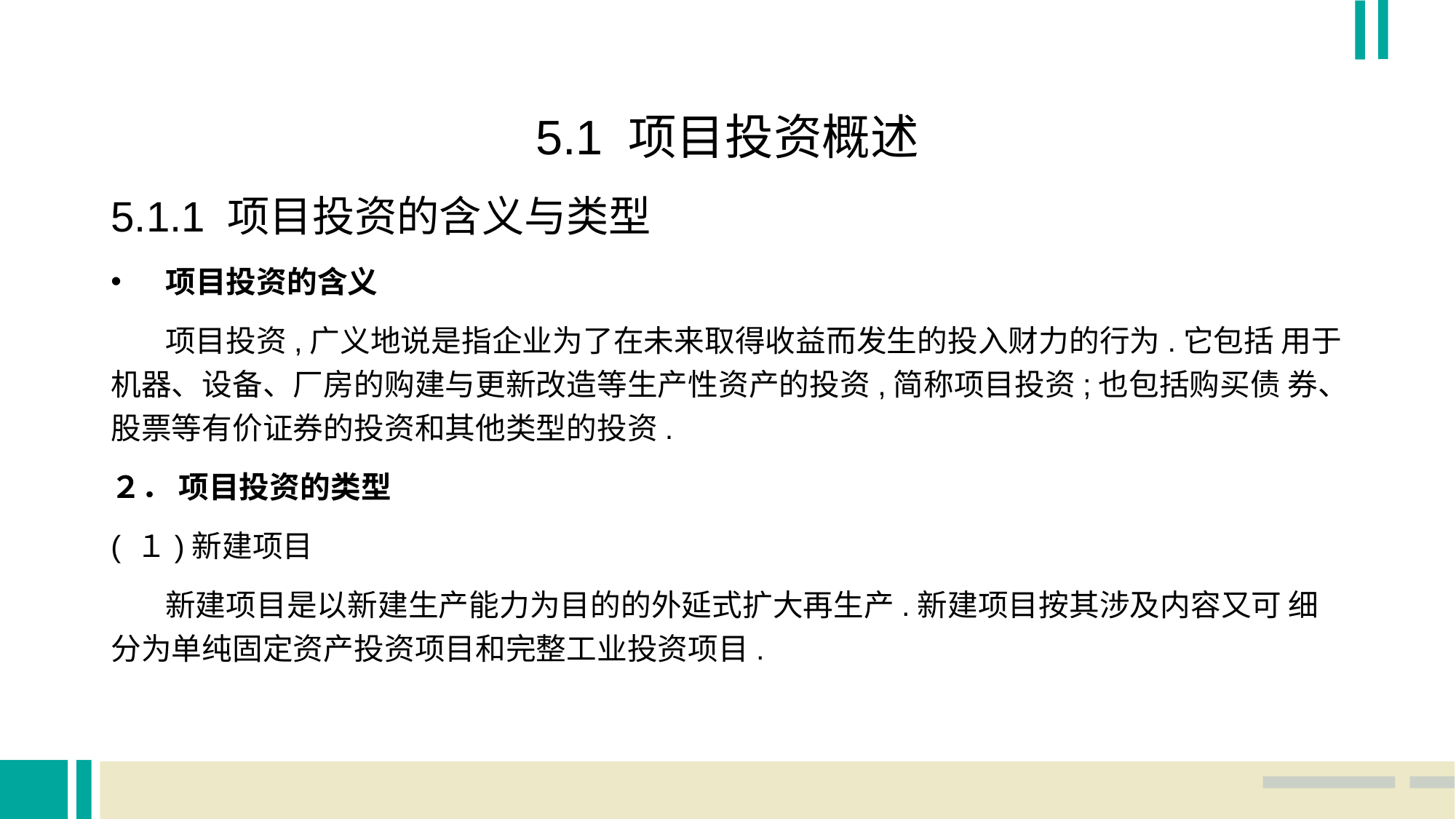

5.1 项目投资概述
5.1.1 项目投资的含义与类型
项目投资的含义
       项目投资,广义地说是指企业为了在未来取得收益而发生的投入财力的行为.它包括 用于机器、设备、厂房的购建与更新改造等生产性资产的投资,简称项目投资;也包括购买债 券、股票等有价证券的投资和其他类型的投资.
２． 项目投资的类型
( １)新建项目
       新建项目是以新建生产能力为目的的外延式扩大再生产.新建项目按其涉及内容又可 细分为单纯固定资产投资项目和完整工业投资项目.